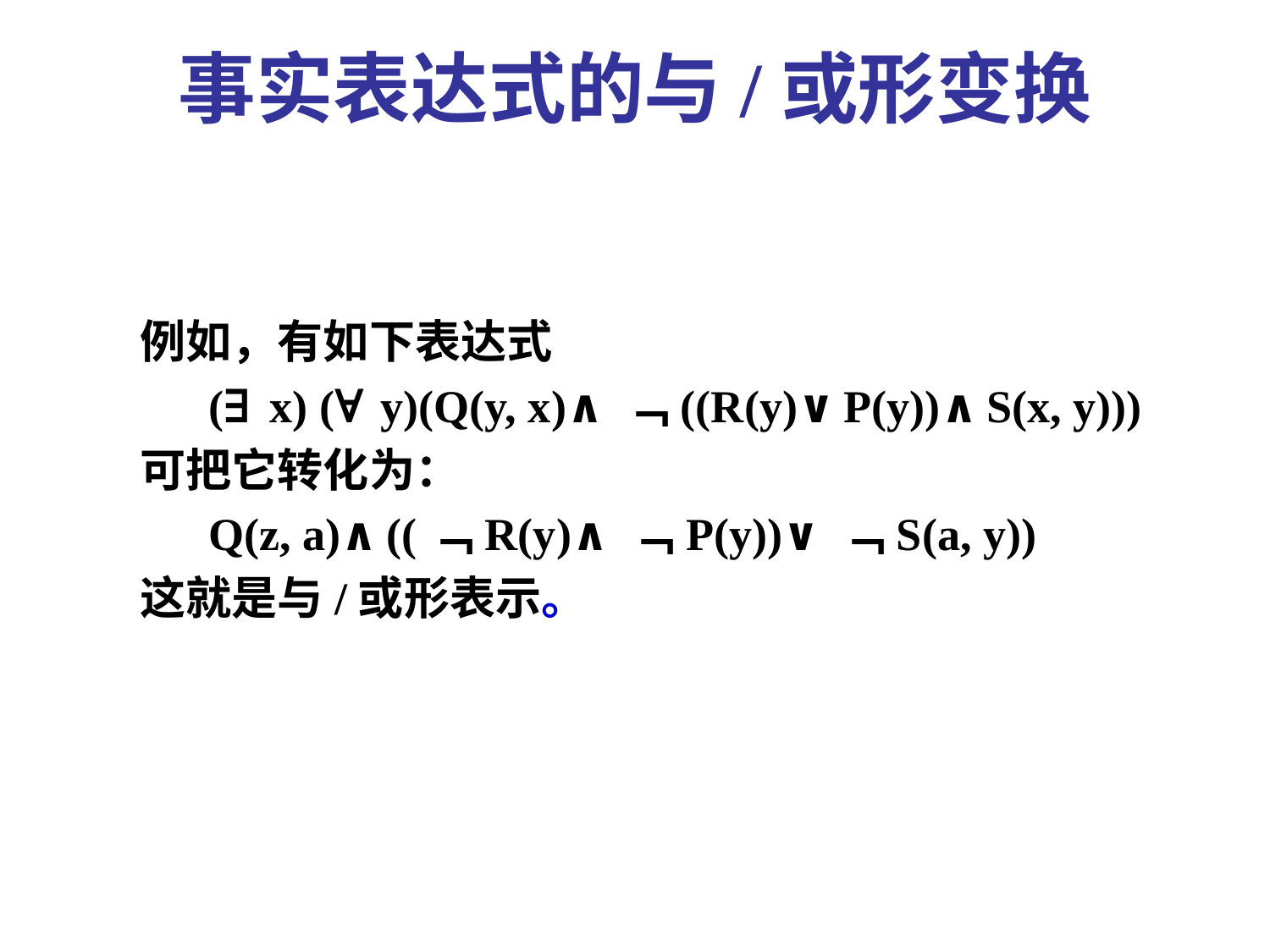

事实表达式的与/或形变换
例如，有如下表达式
      (∃x) (∀y)(Q(y, x)∧﹁((R(y)∨P(y))∧S(x, y)))
可把它转化为：
      Q(z, a)∧((﹁R(y)∧﹁P(y))∨﹁S(a, y))
这就是与/或形表示。